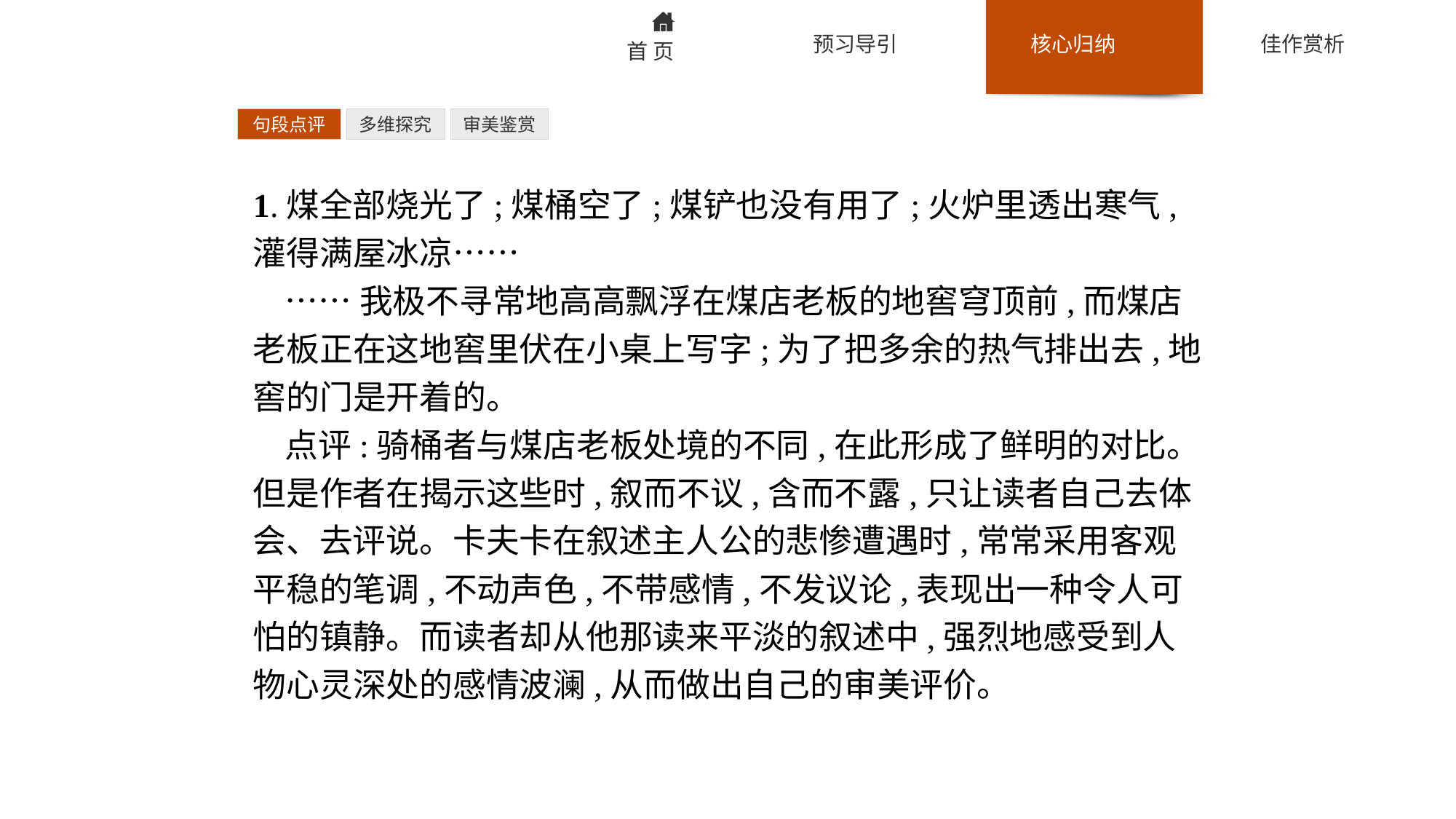

句段点评
多维探究
审美鉴赏
1.煤全部烧光了;煤桶空了;煤铲也没有用了;火炉里透出寒气,灌得满屋冰凉……
……我极不寻常地高高飘浮在煤店老板的地窖穹顶前,而煤店老板正在这地窖里伏在小桌上写字;为了把多余的热气排出去,地窖的门是开着的。
点评:骑桶者与煤店老板处境的不同,在此形成了鲜明的对比。但是作者在揭示这些时,叙而不议,含而不露,只让读者自己去体会、去评说。卡夫卡在叙述主人公的悲惨遭遇时,常常采用客观平稳的笔调,不动声色,不带感情,不发议论,表现出一种令人可怕的镇静。而读者却从他那读来平淡的叙述中,强烈地感受到人物心灵深处的感情波澜,从而做出自己的审美评价。